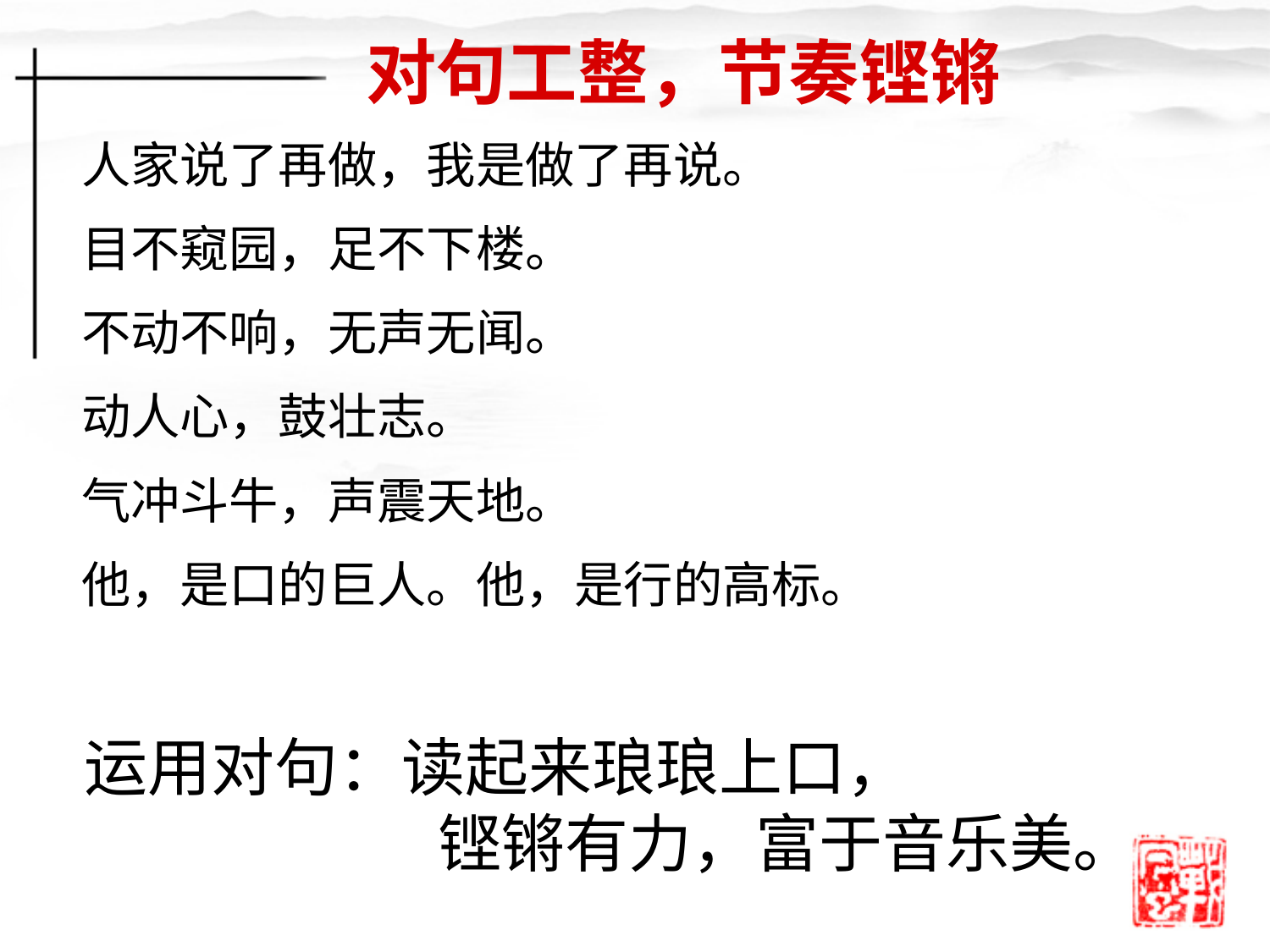

对句工整，节奏铿锵
人家说了再做，我是做了再说。
目不窥园，足不下楼。
不动不响，无声无闻。
动人心，鼓壮志。
气冲斗牛，声震天地。
他，是口的巨人。他，是行的高标。
运用对句：读起来琅琅上口，                  铿锵有力，富于音乐美。